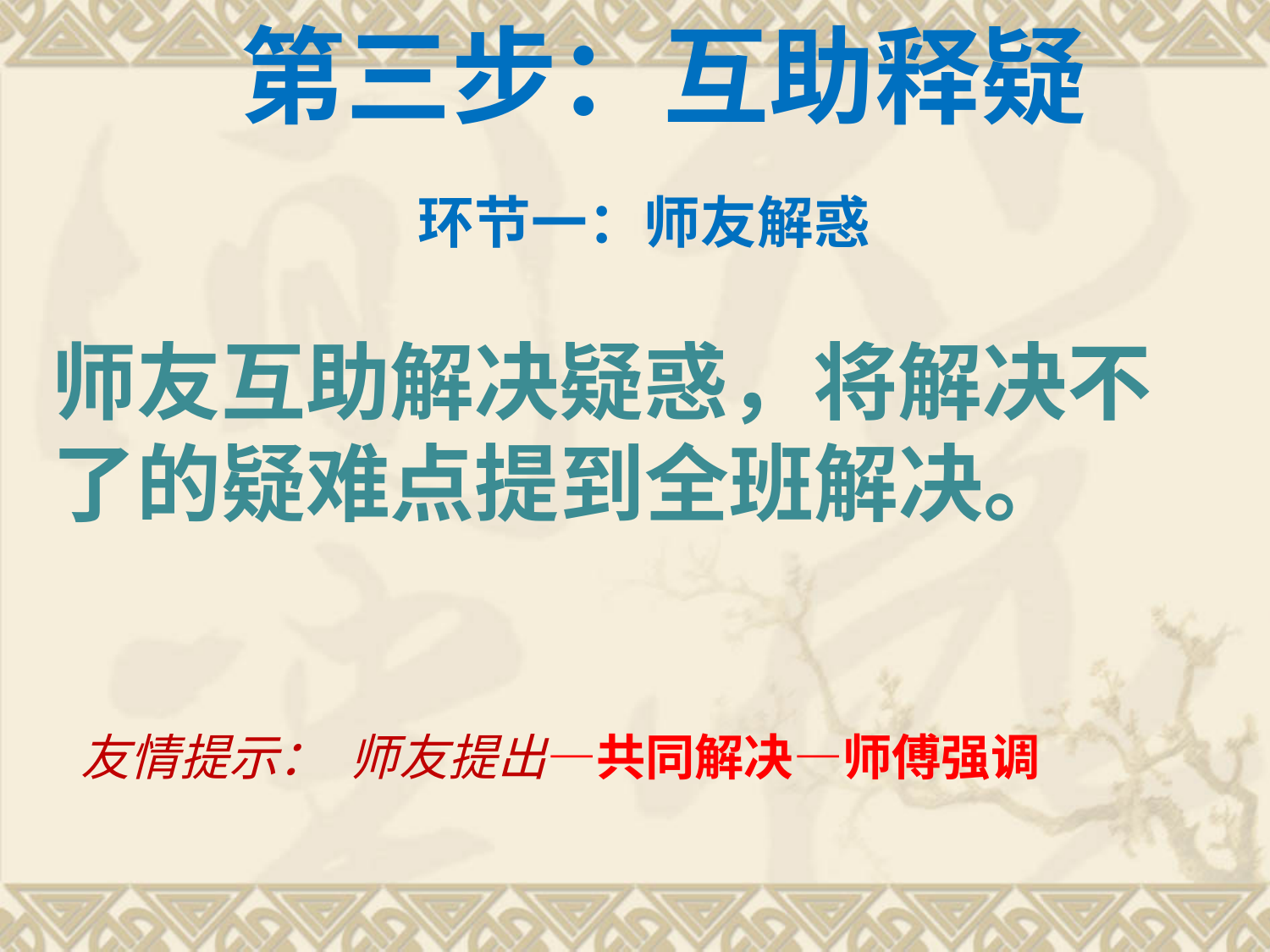

# 第三步：互助释疑
环节一：师友解惑
师友互助解决疑惑，将解决不了的疑难点提到全班解决。

友情提示：  师友提出—共同解决—师傅强调